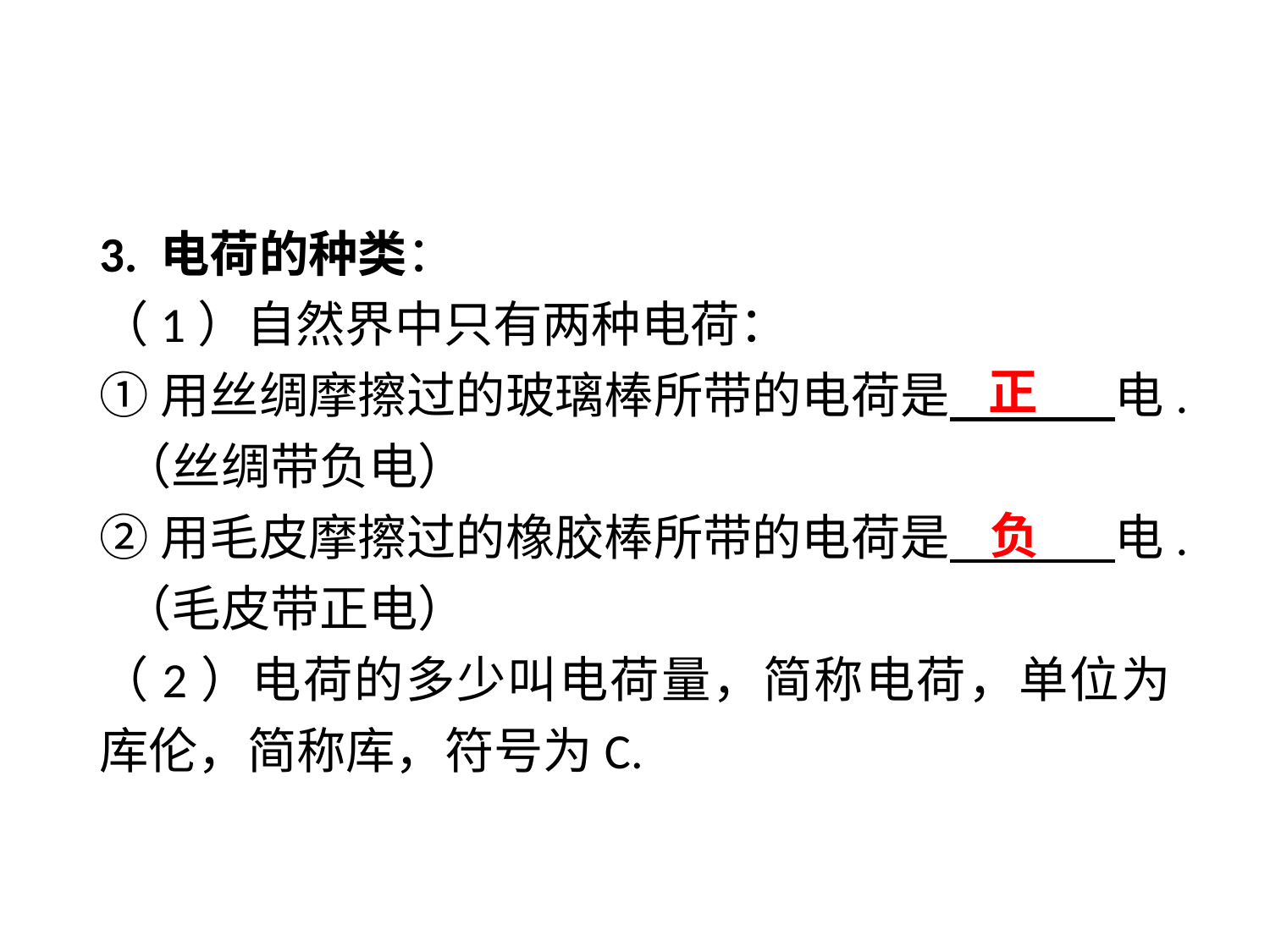

3. 电荷的种类：
（1）自然界中只有两种电荷：
①用丝绸摩擦过的玻璃棒所带的电荷是               电. （丝绸带负电）
②用毛皮摩擦过的橡胶棒所带的电荷是               电. （毛皮带正电）
（2）电荷的多少叫电荷量，简称电荷，单位为库伦，简称库，符号为C.
正
负